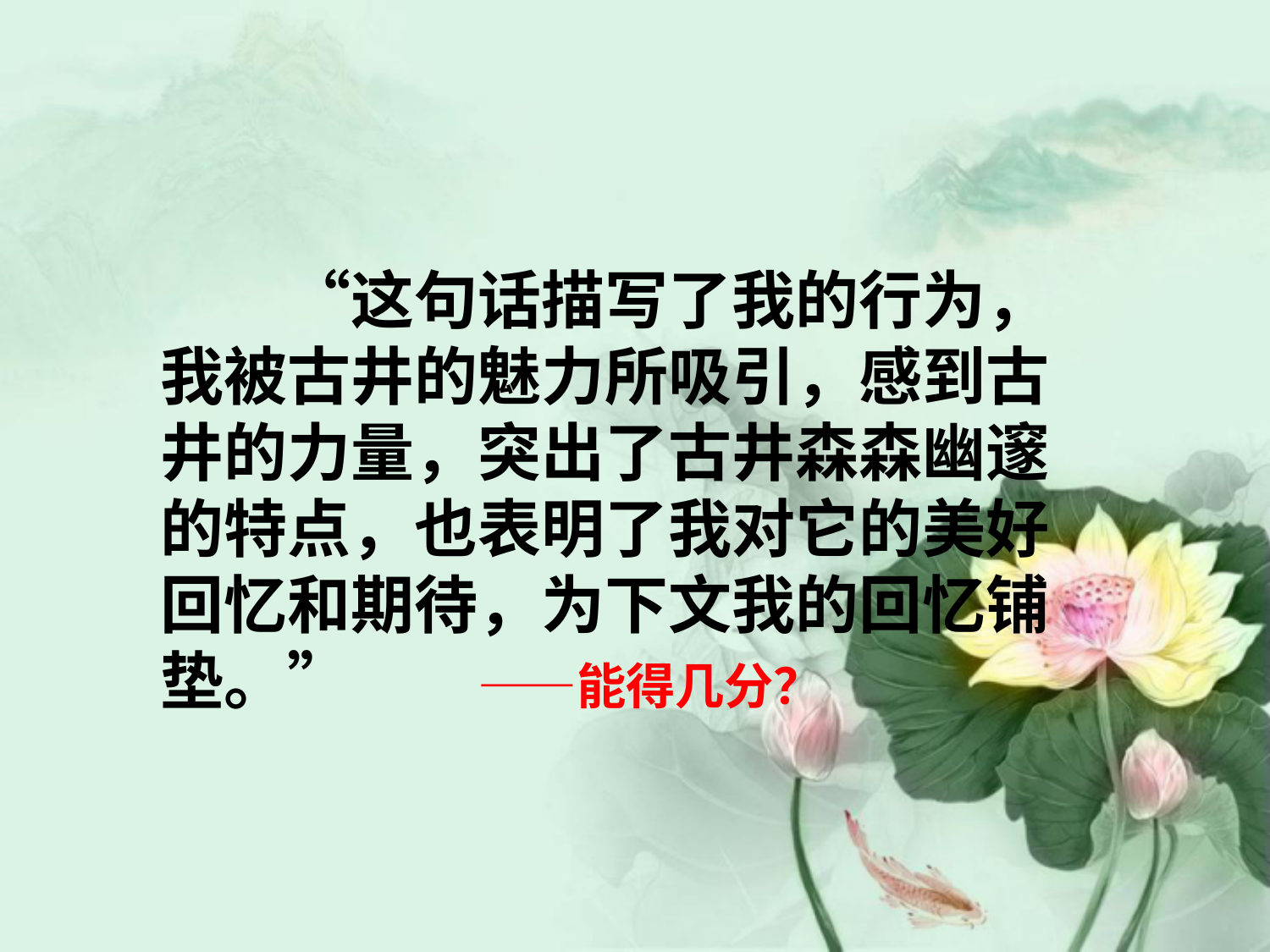

“这句话描写了我的行为，我被古井的魅力所吸引，感到古井的力量，突出了古井森森幽邃的特点，也表明了我对它的美好回忆和期待，为下文我的回忆铺垫。”　　——能得几分？